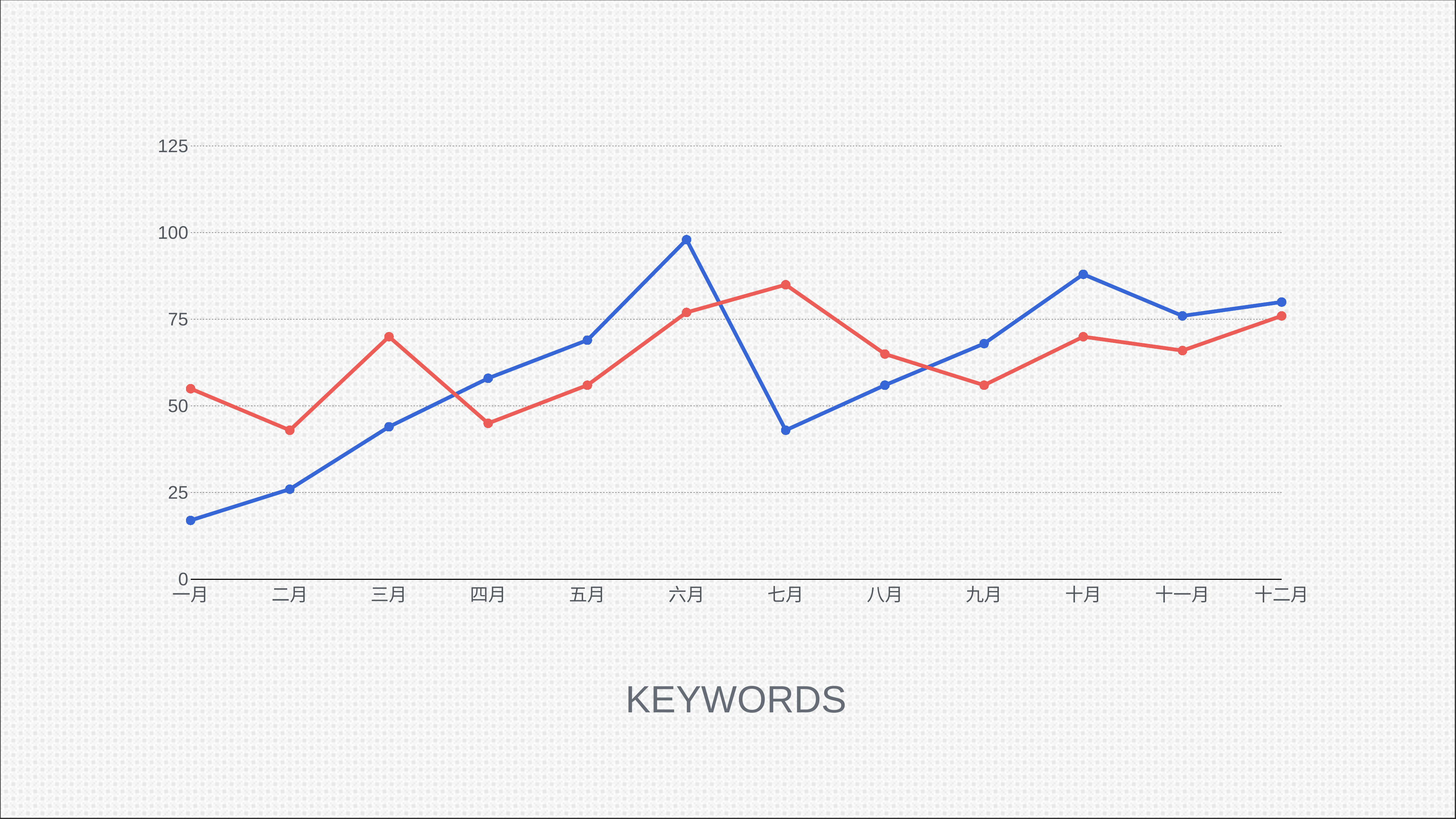

### Chart:

| Category | 区域 1 | 区域 2 |
|---|---|---|
| 一月 | 17.0 | 55.0 |
| 二月 | 26.0 | 43.0 |
| 三月 | 44.0 | 70.0 |
| 四月 | 58.0 | 45.0 |
| 五月 | 69.0 | 56.0 |
| 六月 | 98.0 | 77.0 |
| 七月 | 43.0 | 85.0 |
| 八月 | 56.0 | 65.0 |
| 九月 | 68.0 | 56.0 |
| 十月 | 88.0 | 70.0 |
| 十一月 | 76.0 | 66.0 |
| 十二月 | 80.0 | 76.0 |
keywords